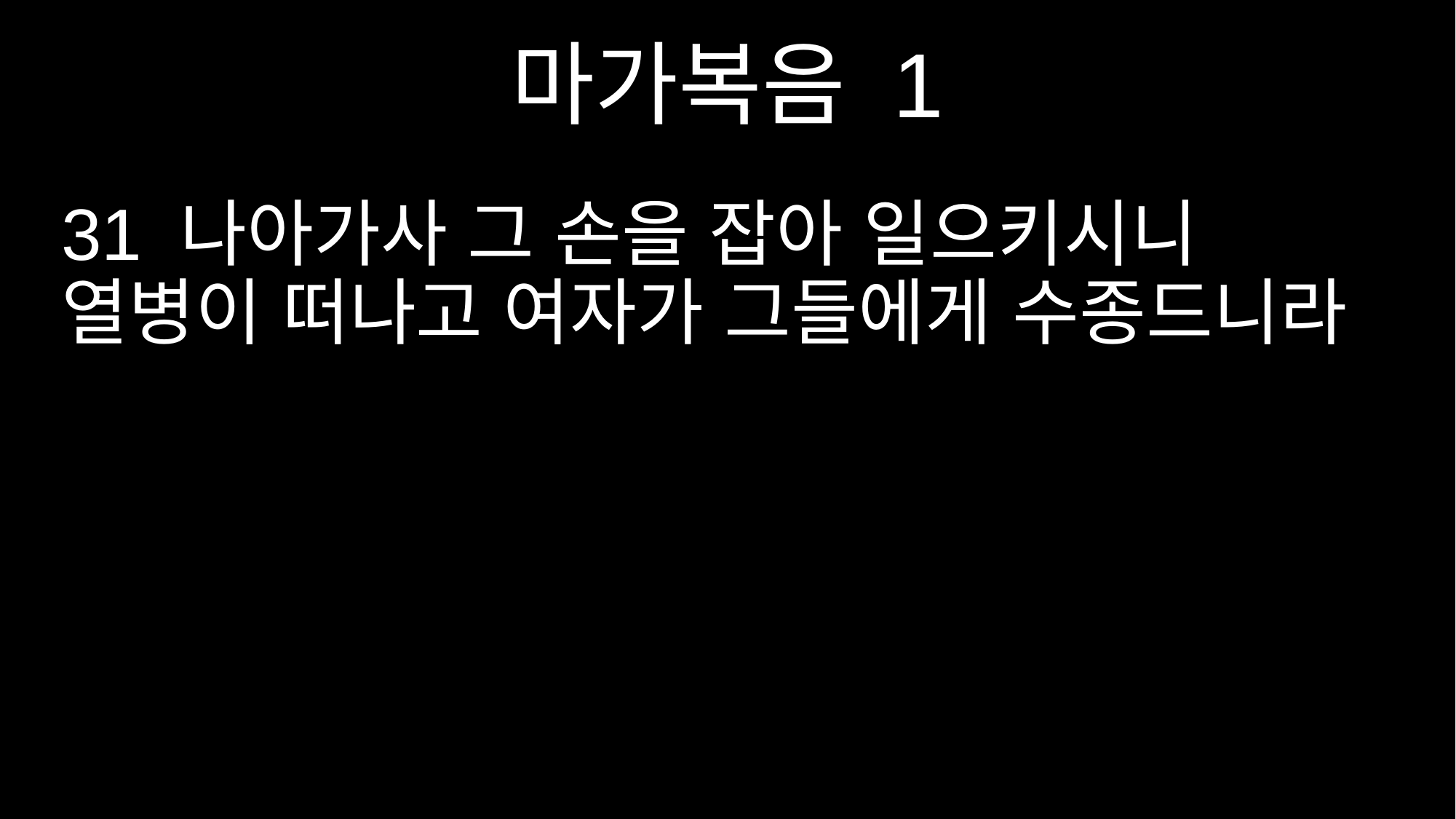

마가복음 1
31 나아가사 그 손을 잡아 일으키시니 열병이 떠나고 여자가 그들에게 수종드니라